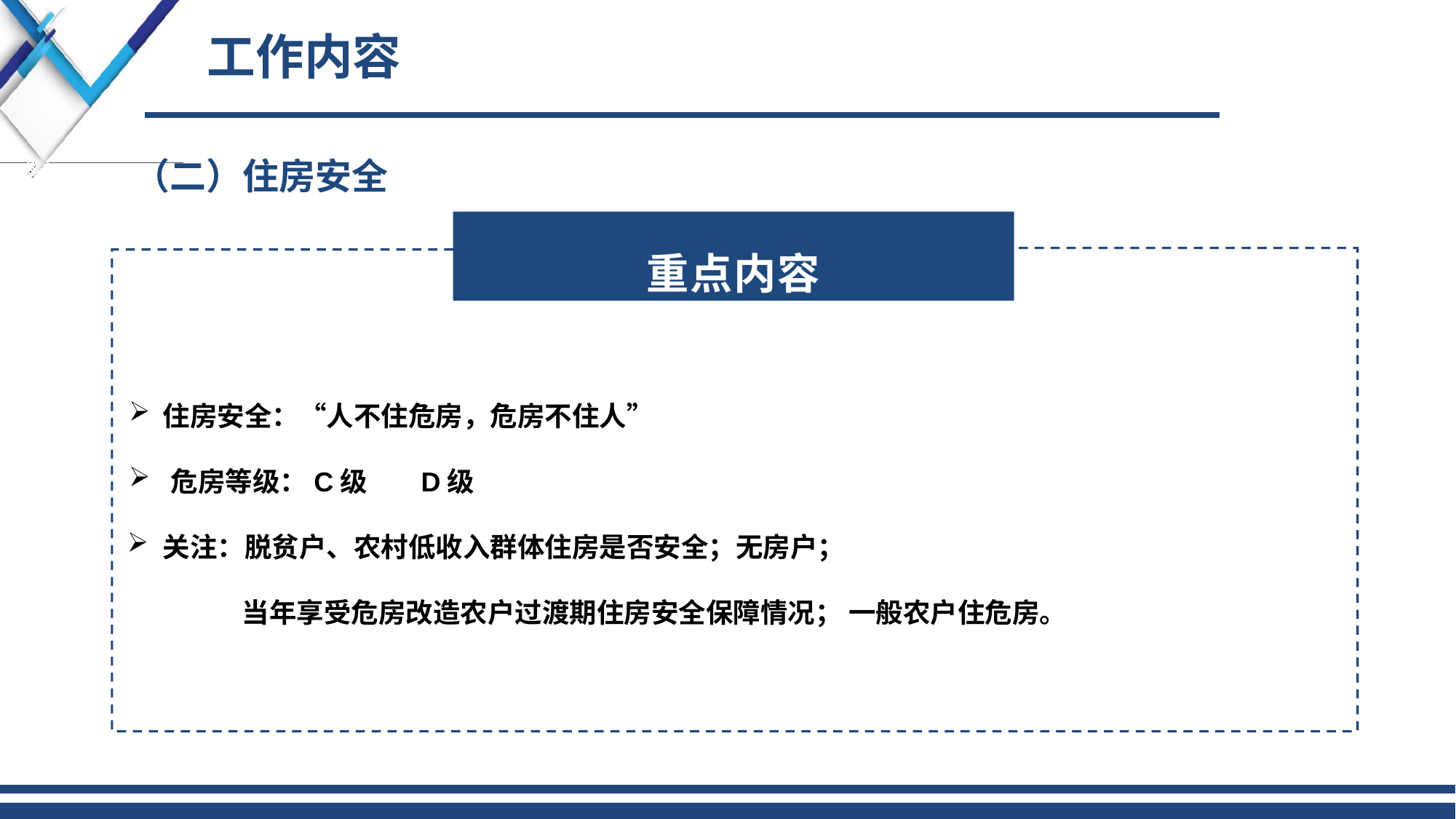

# 工作内容

（二）住房安全

重点内容

住房安全：“人不住危房，危房不住人”
危房等级：C级	D级
关注：脱贫户、农村低收入群体住房是否安全；无房户；
当年享受危房改造农户过渡期住房安全保障情况； 一般农户住危房。